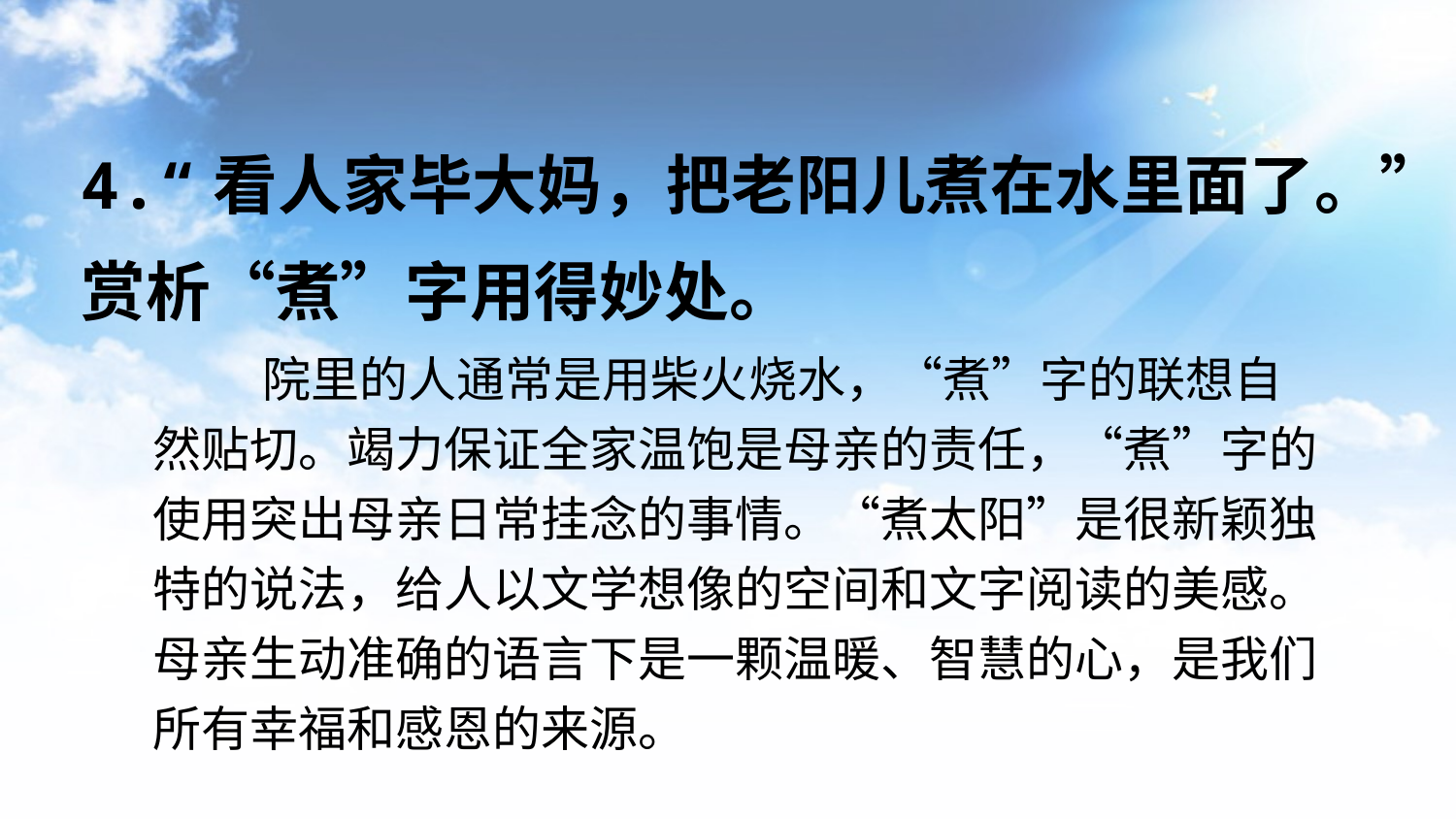

4.“看人家毕大妈，把老阳儿煮在水里面了。”赏析“煮”字用得妙处。
         院里的人通常是用柴火烧水，“煮”字的联想自然贴切。竭力保证全家温饱是母亲的责任，“煮”字的使用突出母亲日常挂念的事情。“煮太阳”是很新颖独特的说法，给人以文学想像的空间和文字阅读的美感。母亲生动准确的语言下是一颗温暖、智慧的心，是我们所有幸福和感恩的来源。